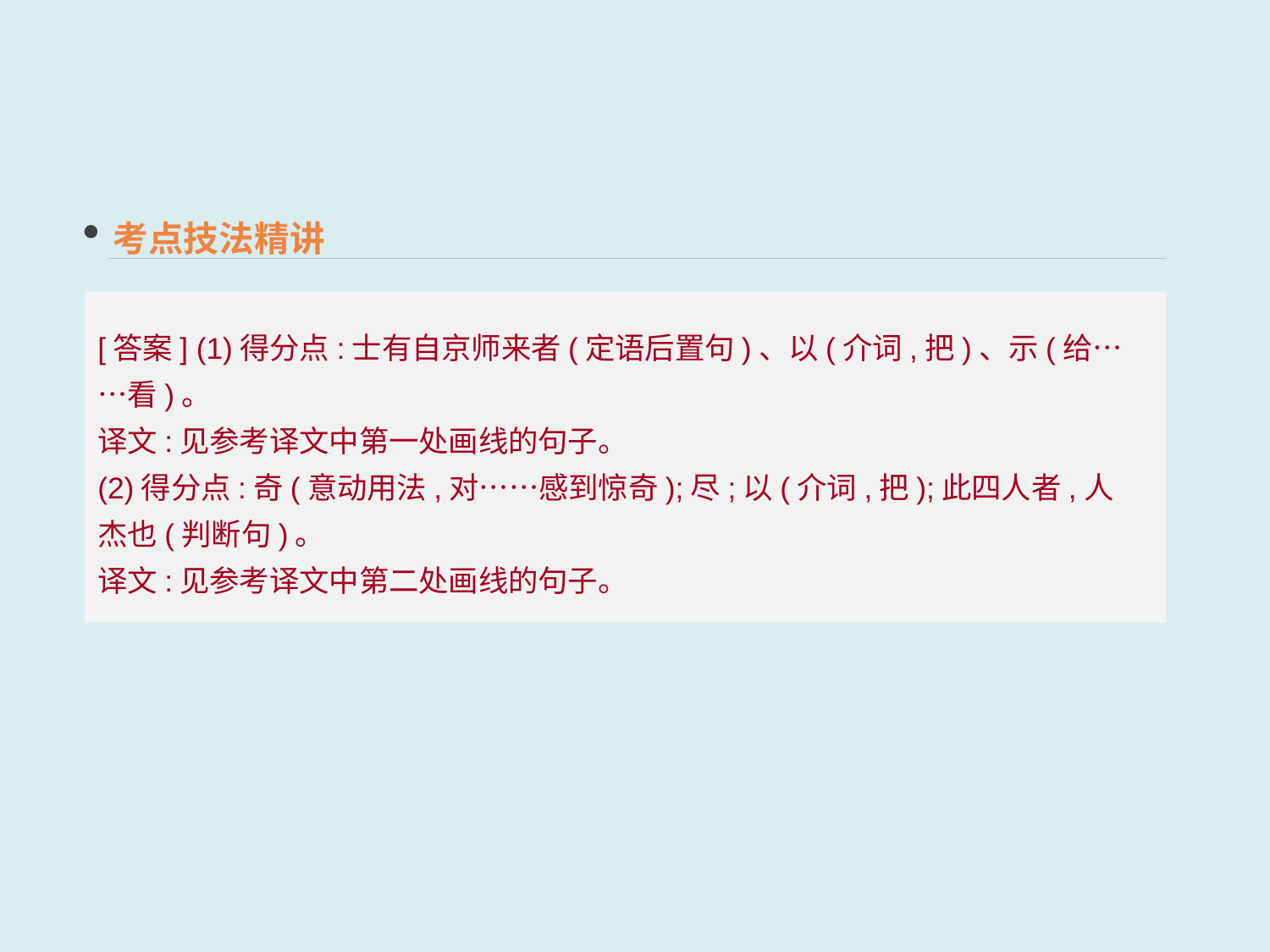

考点技法精讲

[答案] (1)得分点:士有自京师来者(定语后置句)、以(介词,把)、示(给……看)。
译文:见参考译文中第一处画线的句子。
(2)得分点:奇(意动用法,对……感到惊奇);尽;以(介词,把);此四人者,人杰也(判断句)。
译文:见参考译文中第二处画线的句子。